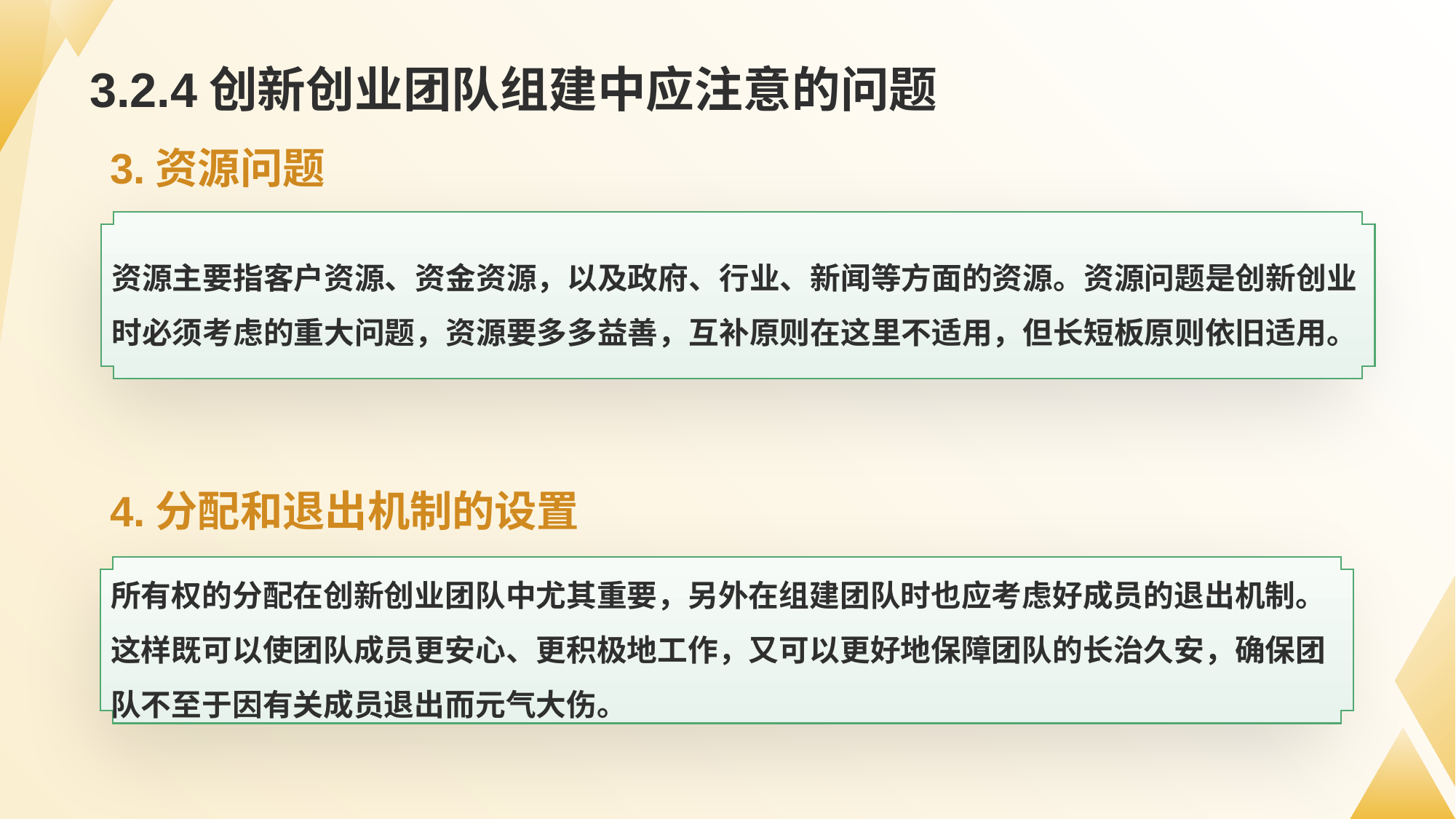

# 3.2.4创新创业团队组建中应注意的问题
3.资源问题
资源主要指客户资源、资金资源，以及政府、行业、新闻等方面的资源。资源问题是创新创业时必须考虑的重大问题，资源要多多益善，互补原则在这里不适用，但长短板原则依旧适用。
所有权的分配在创新创业团队中尤其重要，另外在组建团队时也应考虑好成员的退出机制。这样既可以使团队成员更安心、更积极地工作，又可以更好地保障团队的长治久安，确保团队不至于因有关成员退出而元气大伤。
4.分配和退出机制的设置